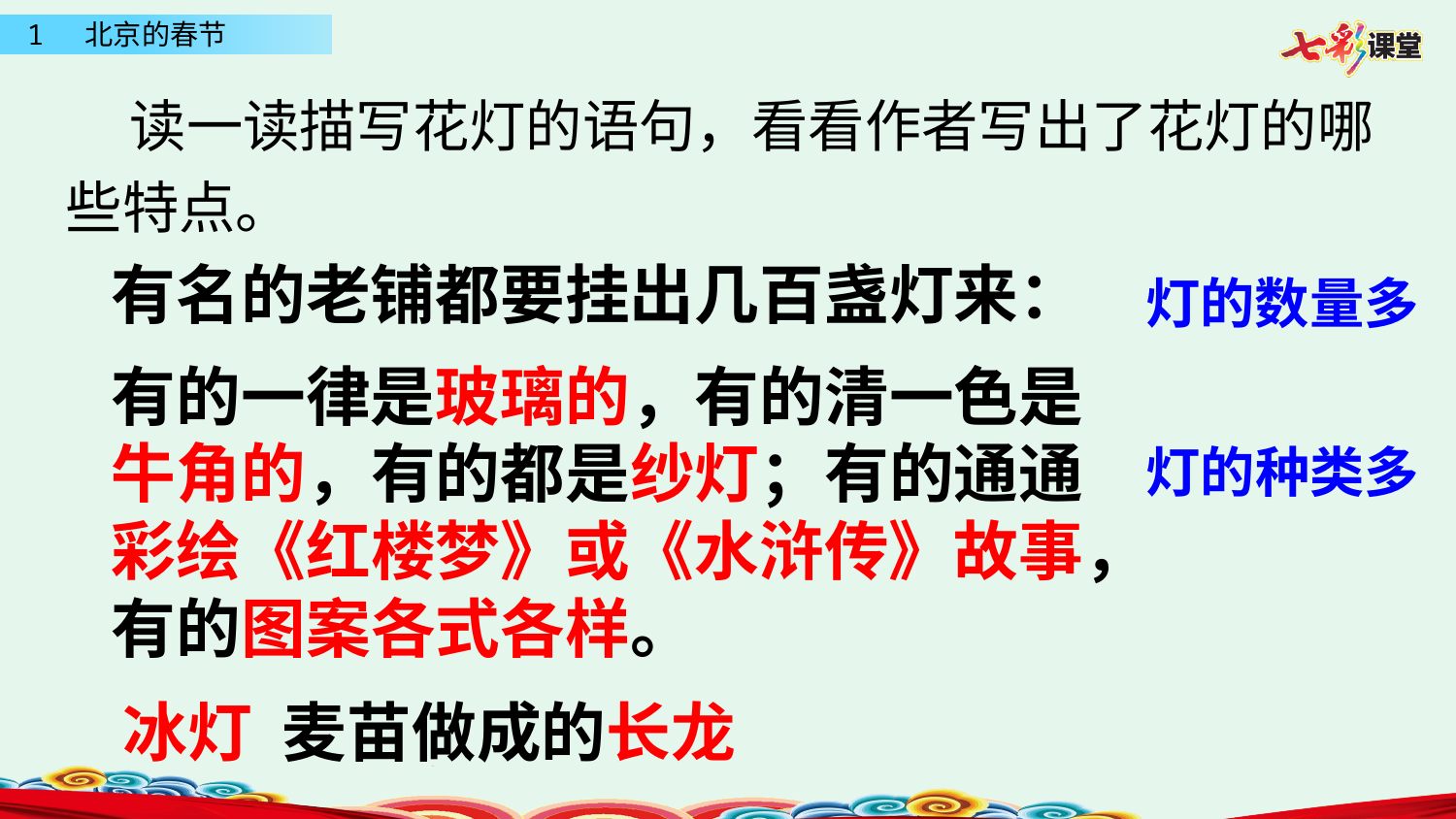

读一读描写花灯的语句，看看作者写出了花灯的哪些特点。
有名的老铺都要挂出几百盏灯来：
灯的数量多
有的一律是玻璃的，有的清一色是牛角的，有的都是纱灯；有的通通彩绘《红楼梦》或《水浒传》故事，有的图案各式各样。
灯的种类多
冰灯  麦苗做成的长龙